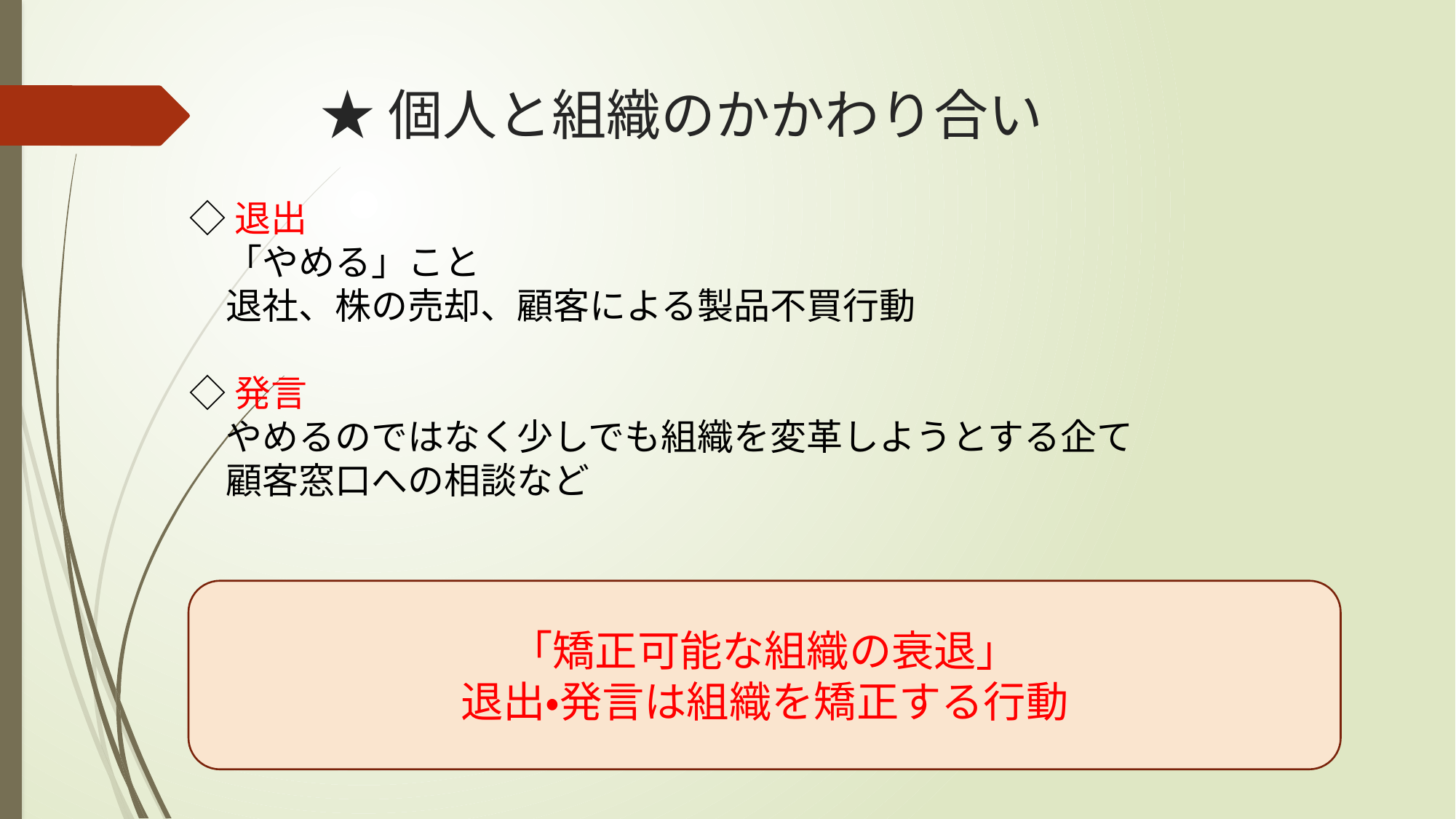

# ★個人と組織のかかわり合い
◇退出
　「やめる」こと
　退社、株の売却、顧客による製品不買行動

◇発言
　やめるのではなく少しでも組織を変革しようとする企て
　顧客窓口への相談など
「矯正可能な組織の衰退」
退出・発言は組織を矯正する行動